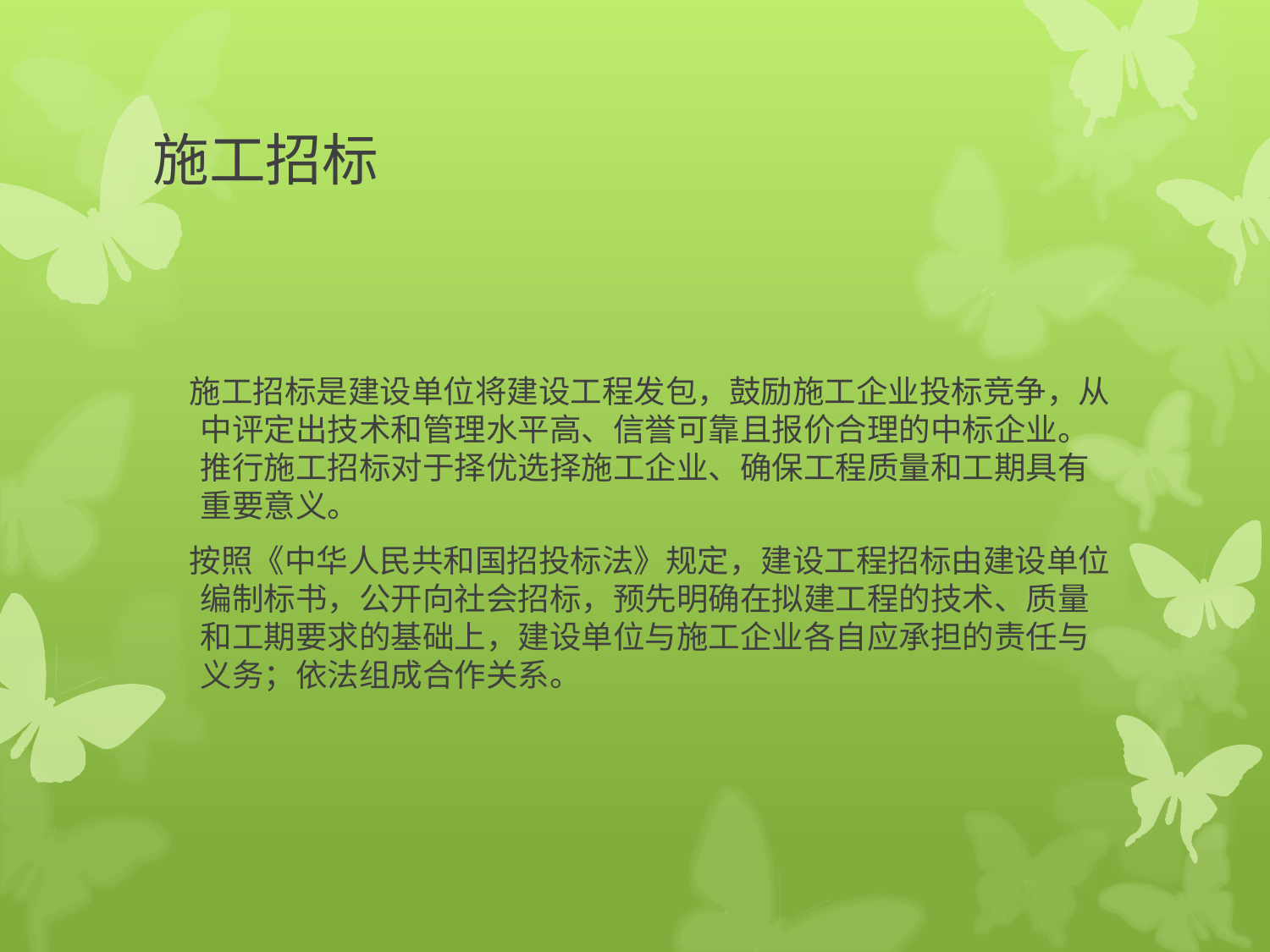

# 施工招标
    施工招标是建设单位将建设工程发包，鼓励施工企业投标竞争，从中评定出技术和管理水平高、信誉可靠且报价合理的中标企业。推行施工招标对于择优选择施工企业、确保工程质量和工期具有重要意义。
    按照《中华人民共和国招投标法》规定，建设工程招标由建设单位编制标书，公开向社会招标，预先明确在拟建工程的技术、质量和工期要求的基础上，建设单位与施工企业各自应承担的责任与义务；依法组成合作关系。